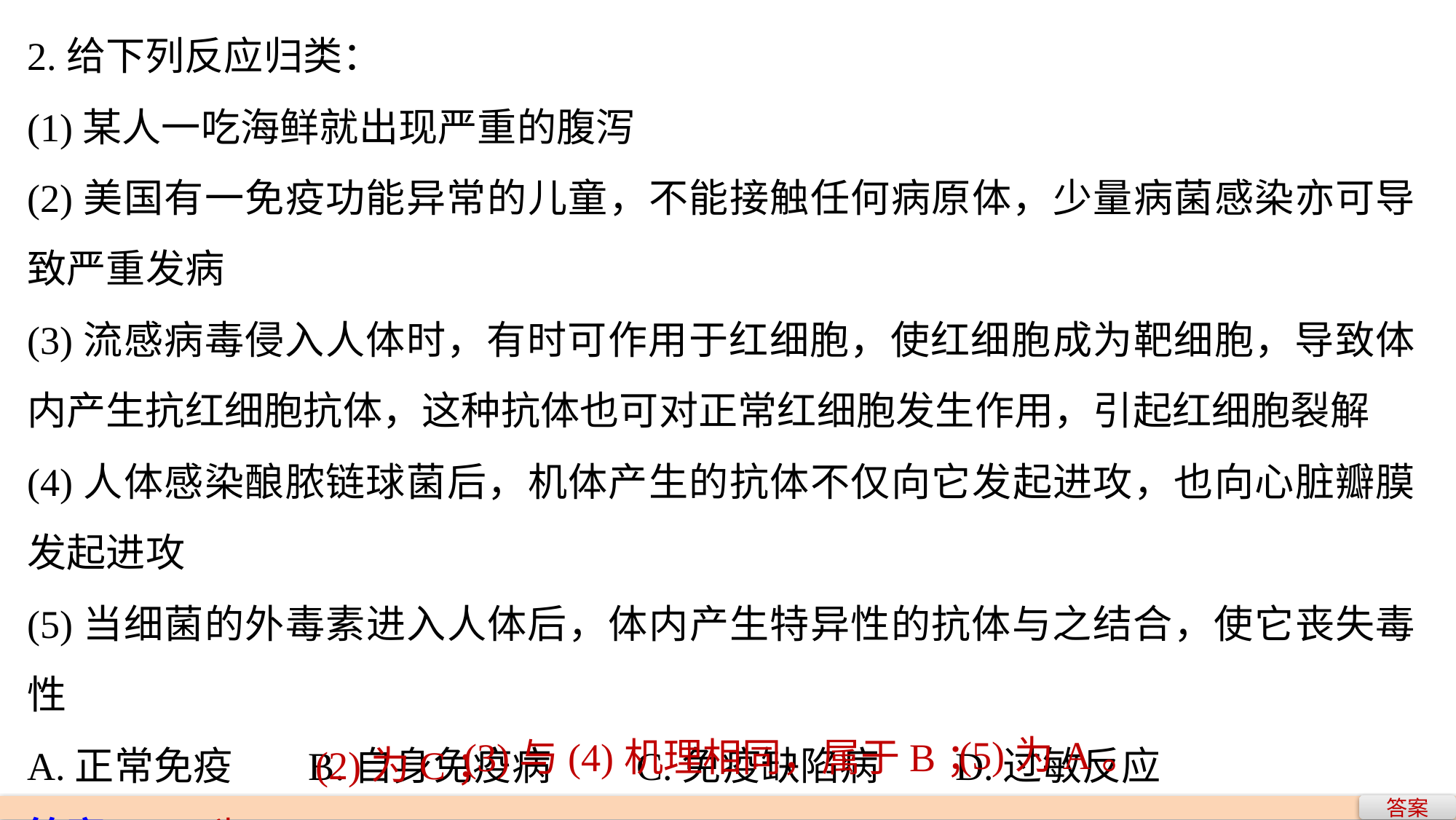

2.给下列反应归类：
(1)某人一吃海鲜就出现严重的腹泻
(2)美国有一免疫功能异常的儿童，不能接触任何病原体，少量病菌感染亦可导致严重发病
(3)流感病毒侵入人体时，有时可作用于红细胞，使红细胞成为靶细胞，导致体内产生抗红细胞抗体，这种抗体也可对正常红细胞发生作用，引起红细胞裂解
(4)人体感染酿脓链球菌后，机体产生的抗体不仅向它发起进攻，也向心脏瓣膜发起进攻
(5)当细菌的外毒素进入人体后，体内产生特异性的抗体与之结合，使它丧失毒性
A.正常免疫　   B.自身免疫病　    C.免疫缺陷病　   D.过敏反应
答案　(1)为D；
(2)为C；
(5)为A。
(3)与(4)机理相同，属于B；
答案